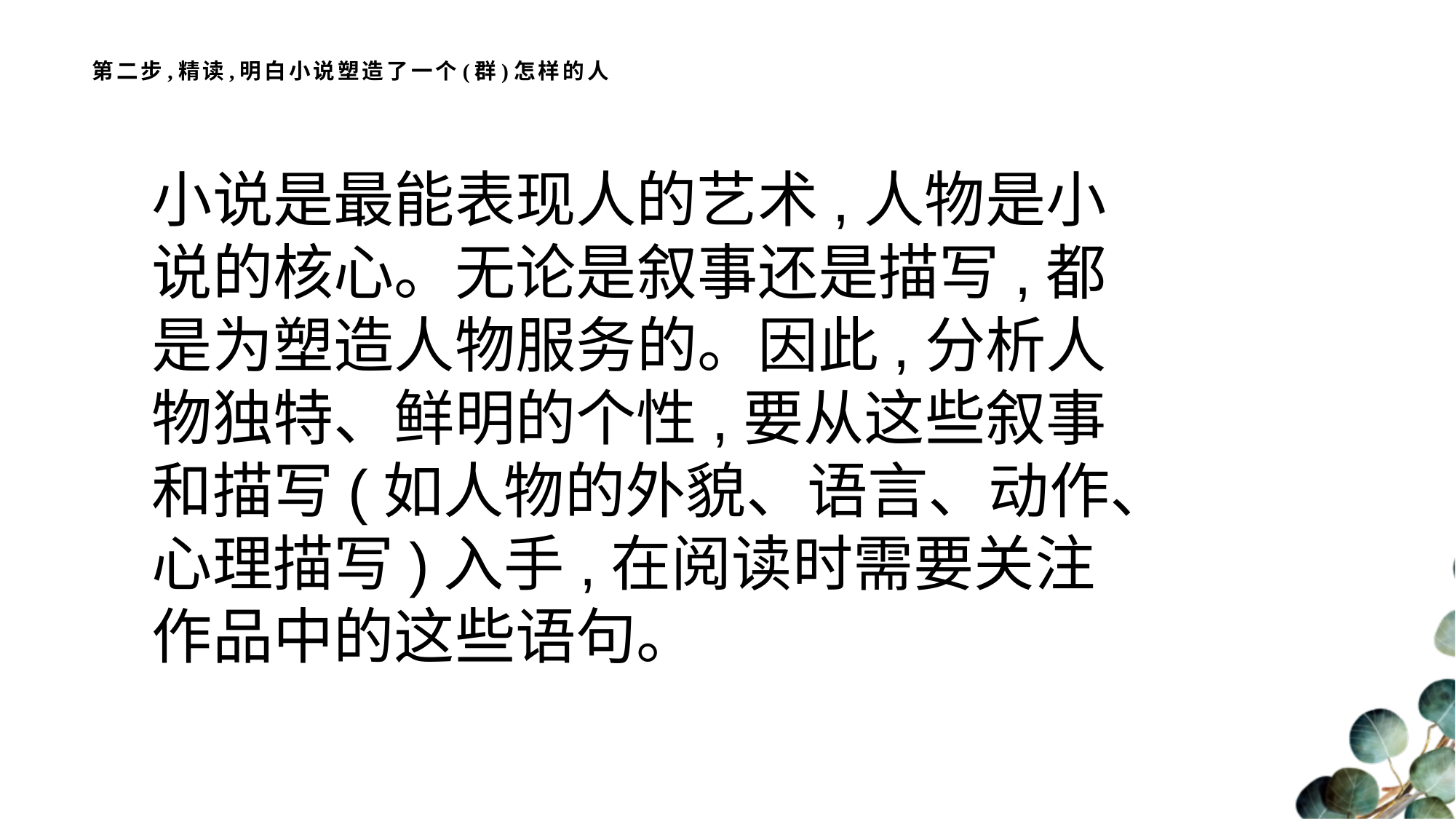

# 第二步,精读,明白小说塑造了一个(群)怎样的人
小说是最能表现人的艺术,人物是小说的核心。无论是叙事还是描写,都是为塑造人物服务的。因此,分析人物独特、鲜明的个性,要从这些叙事和描写(如人物的外貌、语言、动作、心理描写)入手,在阅读时需要关注作品中的这些语句。